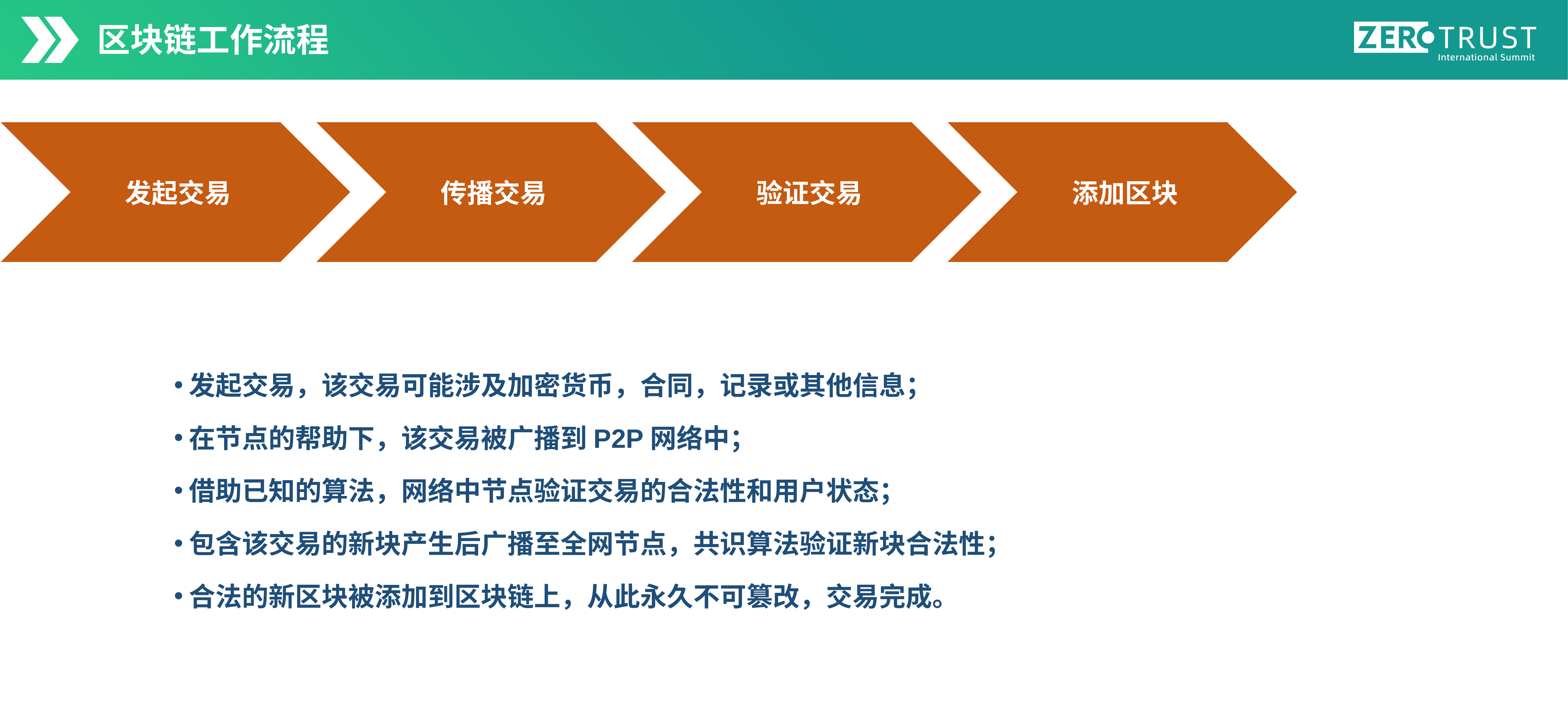

区块链工作流程
发起交易
传播交易
验证交易
添加区块
发起交易，该交易可能涉及加密货币，合同，记录或其他信息；
在节点的帮助下，该交易被广播到P2P网络中；
借助已知的算法，网络中节点验证交易的合法性和用户状态；
包含该交易的新块产生后广播至全网节点，共识算法验证新块合法性；
合法的新区块被添加到区块链上，从此永久不可篡改，交易完成。